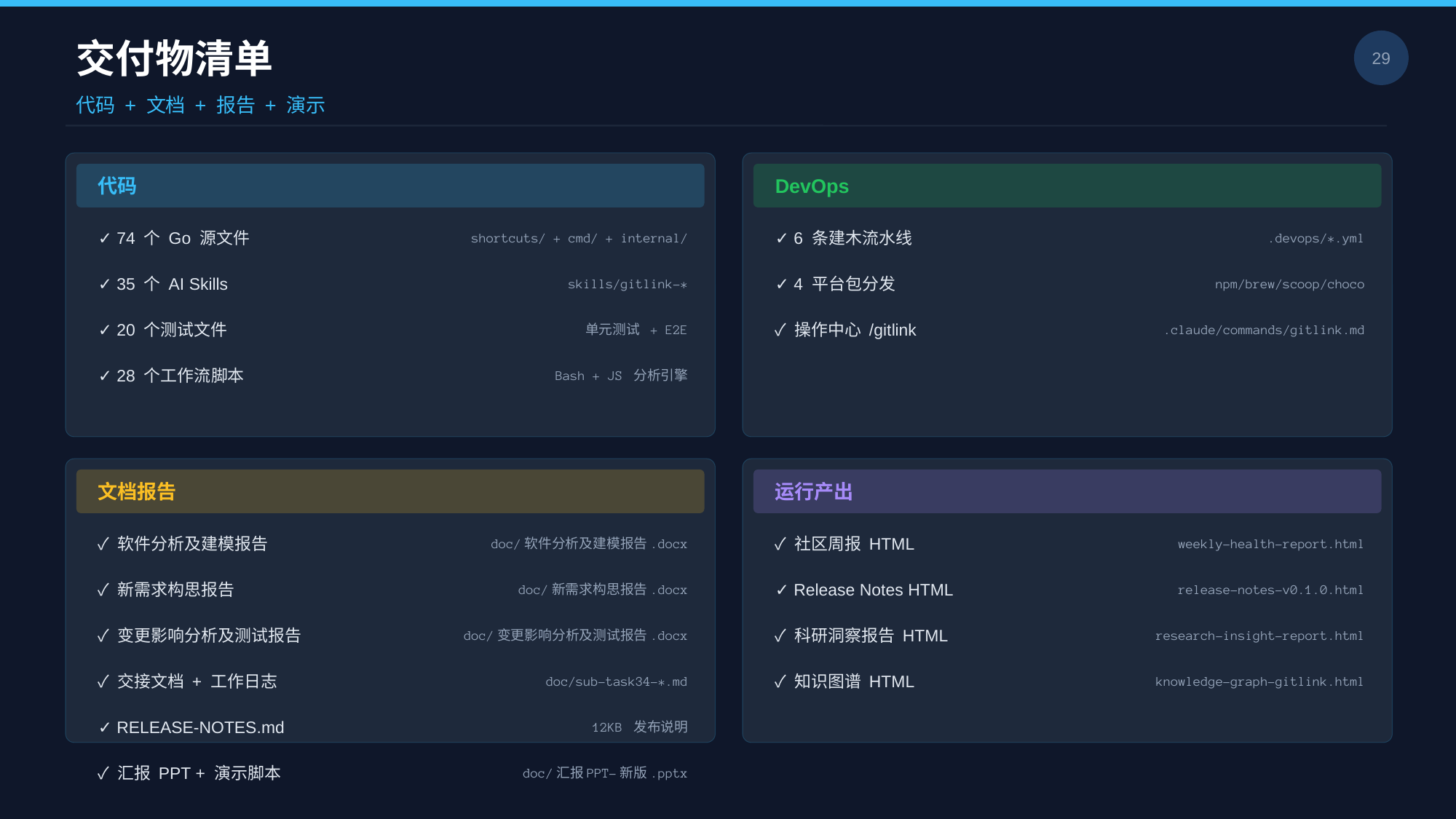

交付物清单

29
代码 + 文档 + 报告 + 演示

代码

DevOps
✓ 74 个 Go 源文件
shortcuts/ + cmd/ + internal/
✓ 6 条建木流水线
.devops/*.yml
✓ 35 个 AI Skills
skills/gitlink-*
✓ 4 平台包分发
npm/brew/scoop/choco
✓ 20 个测试文件
单元测试 + E2E
✓ 操作中心 /gitlink
.claude/commands/gitlink.md
✓ 28 个工作流脚本
Bash + JS 分析引擎

文档报告

运行产出
✓ 软件分析及建模报告
doc/软件分析及建模报告.docx
✓ 社区周报 HTML
weekly-health-report.html
✓ 新需求构思报告
doc/新需求构思报告.docx
✓ Release Notes HTML
release-notes-v0.1.0.html
✓ 变更影响分析及测试报告
doc/变更影响分析及测试报告.docx
✓ 科研洞察报告 HTML
research-insight-report.html
✓ 交接文档 + 工作日志
doc/sub-task34-*.md
✓ 知识图谱 HTML
knowledge-graph-gitlink.html
✓ RELEASE-NOTES.md
12KB 发布说明
✓ 汇报 PPT + 演示脚本
doc/汇报PPT-新版.pptx